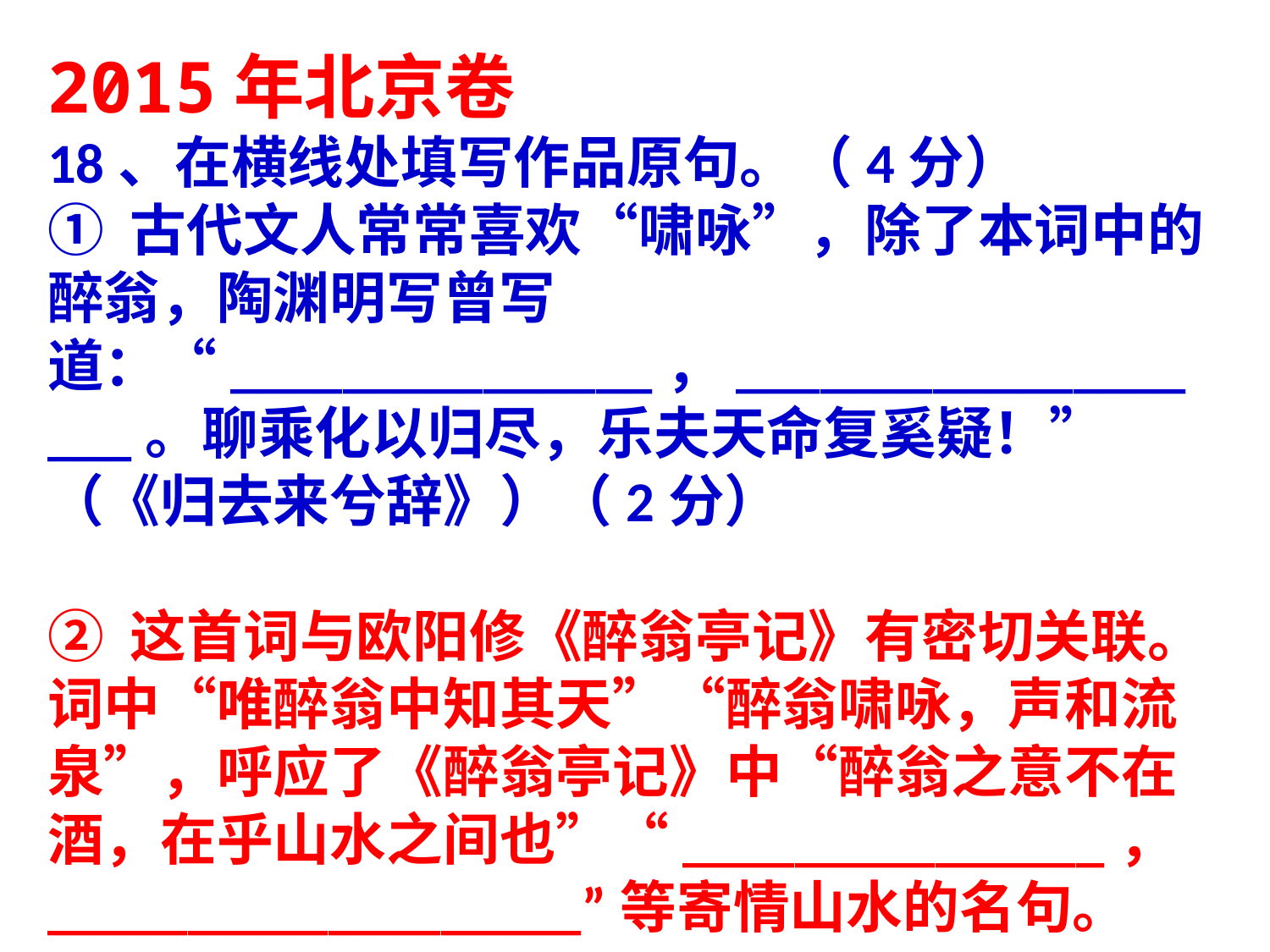

2015年北京卷
18、在横线处填写作品原句。（4分）
① 古代文人常常喜欢“啸咏”，除了本词中的醉翁，陶渊明写曾写道：“_______________，___________________。聊乘化以归尽，乐夫天命复奚疑！”（《归去来兮辞》）（2分）

② 这首词与欧阳修《醉翁亭记》有密切关联。词中“唯醉翁中知其天”“醉翁啸咏，声和流泉”，呼应了《醉翁亭记》中“醉翁之意不在酒，在乎山水之间也”“_______________，___________________”等寄情山水的名句。